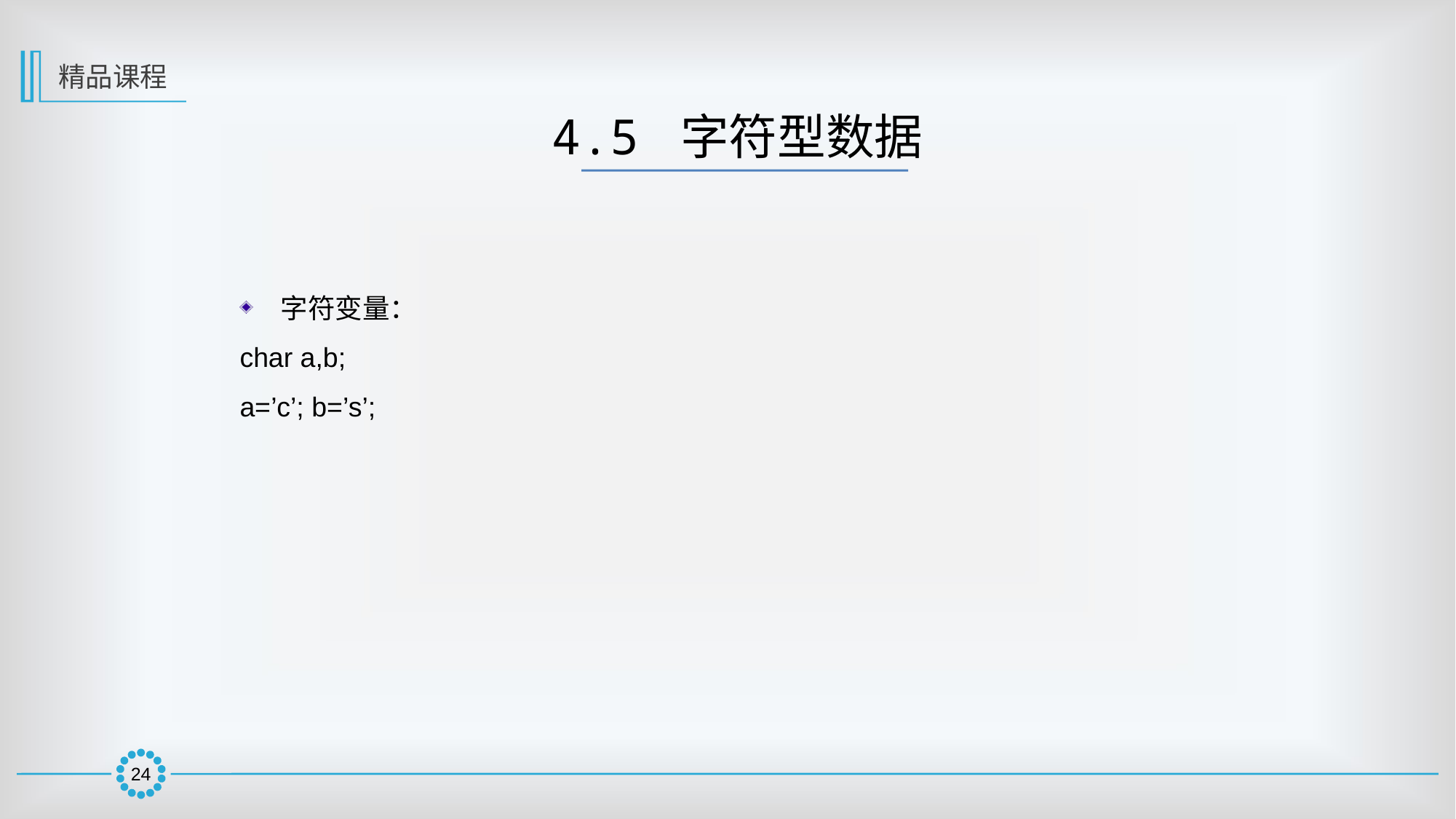

精品课程
4.5 字符型数据

字符变量：
char a,b;
a=’c’; b=’s’;

24